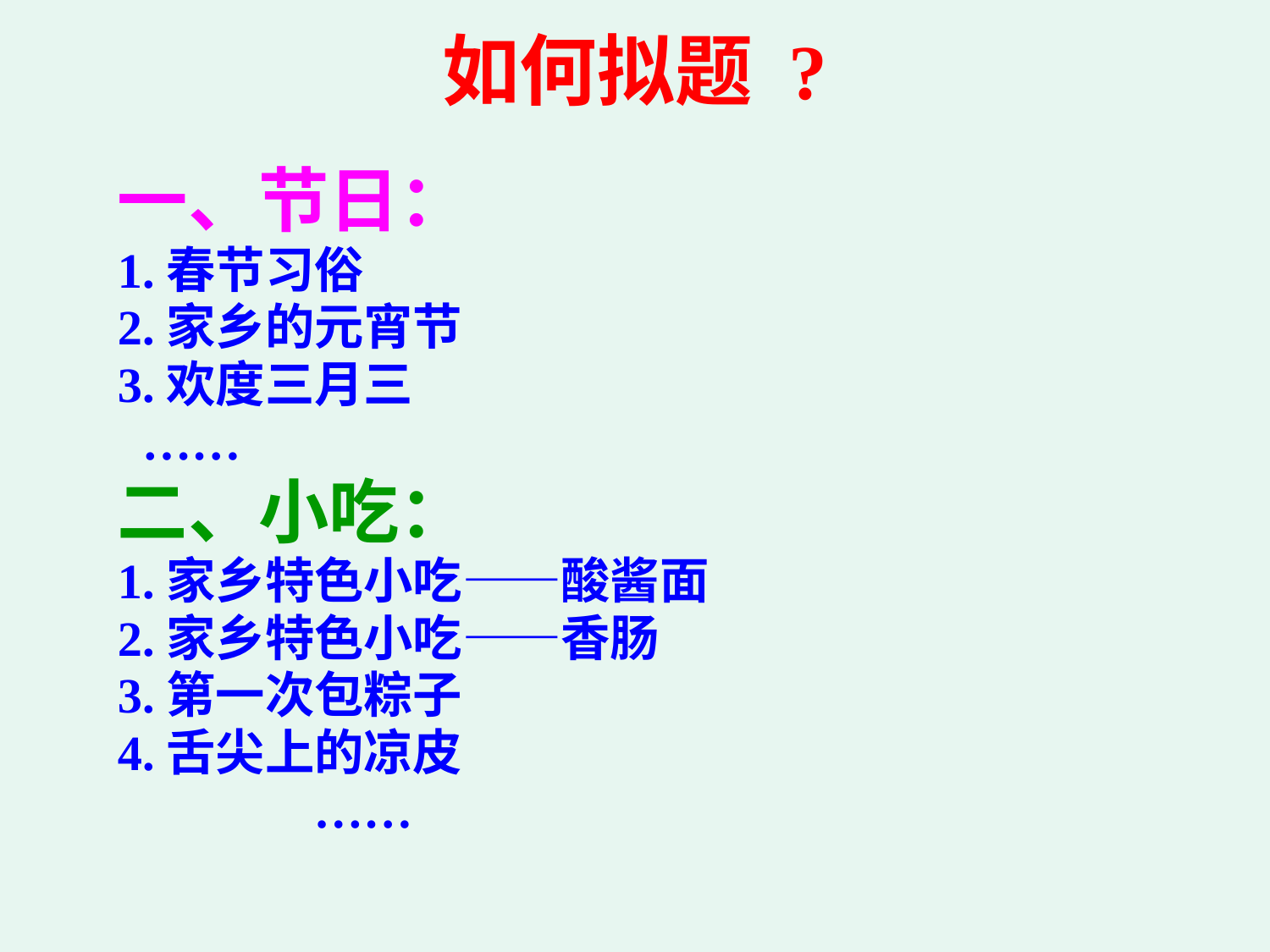

# 如何拟题 ?
一、节日：
1.春节习俗
2.家乡的元宵节
3.欢度三月三
  ……
二、小吃：
1.家乡特色小吃——酸酱面
2.家乡特色小吃——香肠
3.第一次包粽子
4.舌尖上的凉皮
                ……